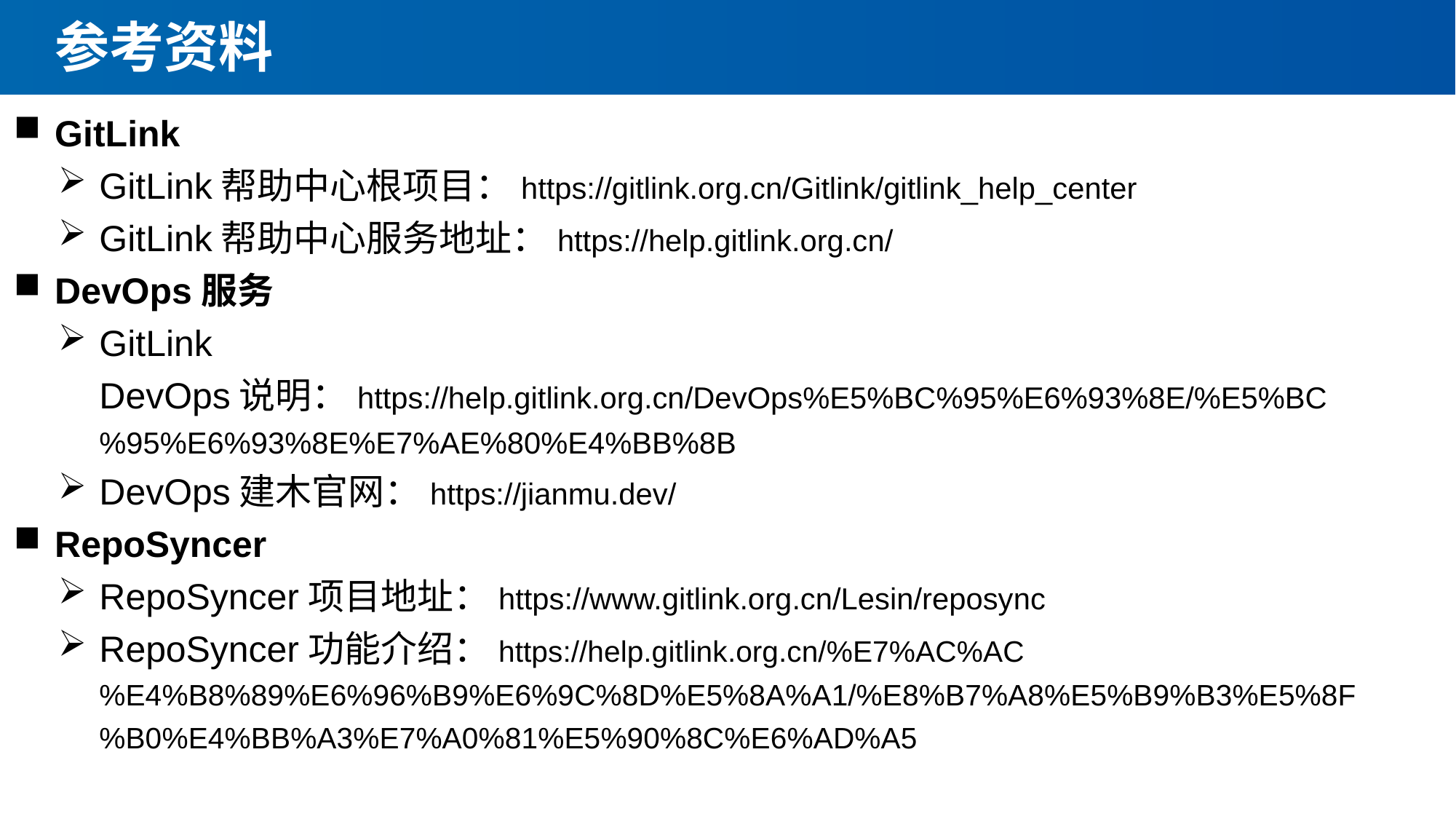

# 参考资料
GitLink
GitLink帮助中心根项目：https://gitlink.org.cn/Gitlink/gitlink_help_center
GitLink帮助中心服务地址：https://help.gitlink.org.cn/
DevOps服务
GitLink DevOps说明：https://help.gitlink.org.cn/DevOps%E5%BC%95%E6%93%8E/%E5%BC%95%E6%93%8E%E7%AE%80%E4%BB%8B
DevOps建木官网：https://jianmu.dev/
RepoSyncer
RepoSyncer项目地址：https://www.gitlink.org.cn/Lesin/reposync
RepoSyncer功能介绍：https://help.gitlink.org.cn/%E7%AC%AC%E4%B8%89%E6%96%B9%E6%9C%8D%E5%8A%A1/%E8%B7%A8%E5%B9%B3%E5%8F%B0%E4%BB%A3%E7%A0%81%E5%90%8C%E6%AD%A5